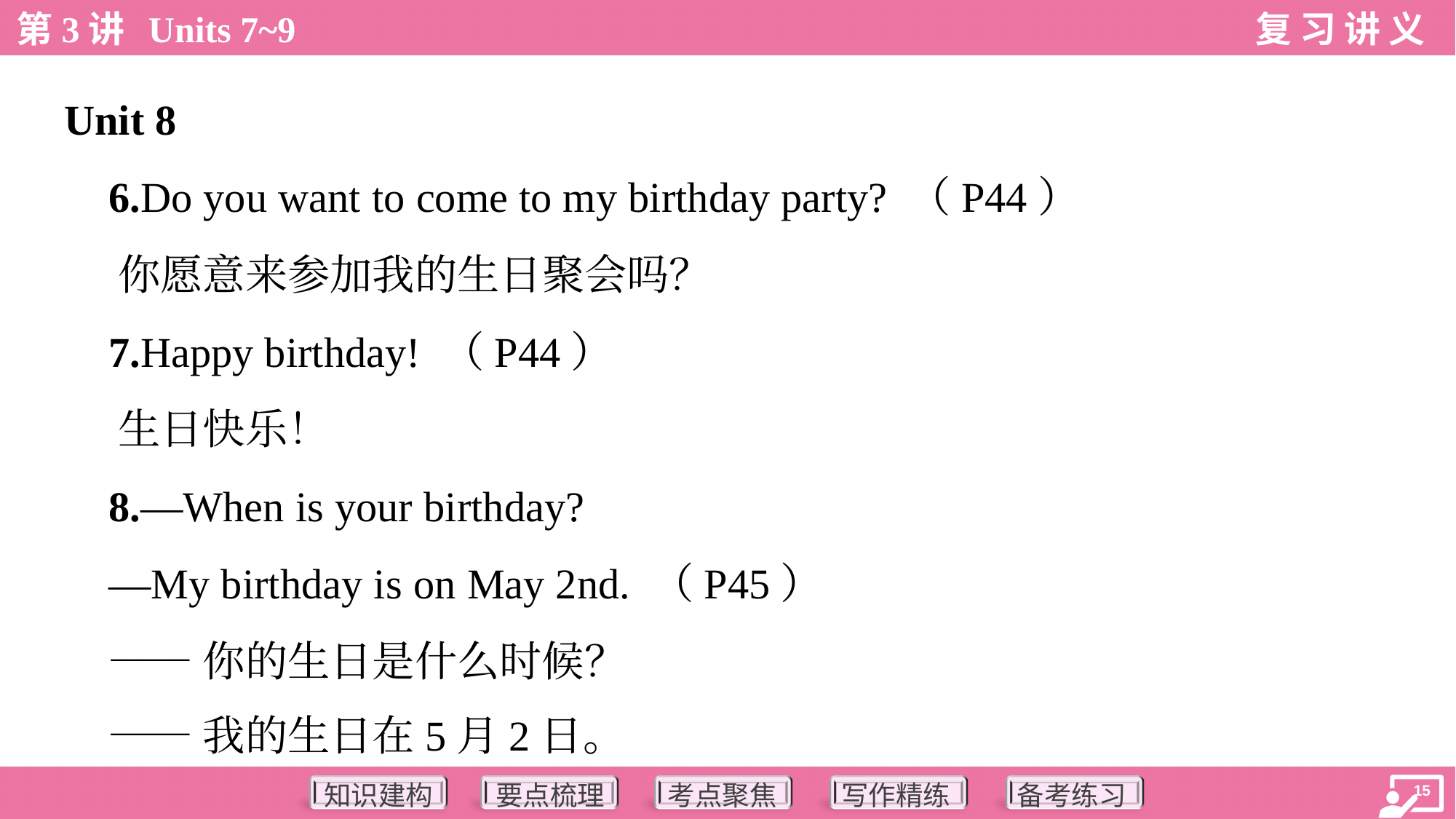

Unit 8
    6.Do you want to come to my birthday party? （P44）
    你愿意来参加我的生日聚会吗？
    7.Happy birthday! （P44）
    生日快乐！
    8.—When is your birthday?
    —My birthday is on May 2nd. （P45）
    ——你的生日是什么时候？
    ——我的生日在5月2日。